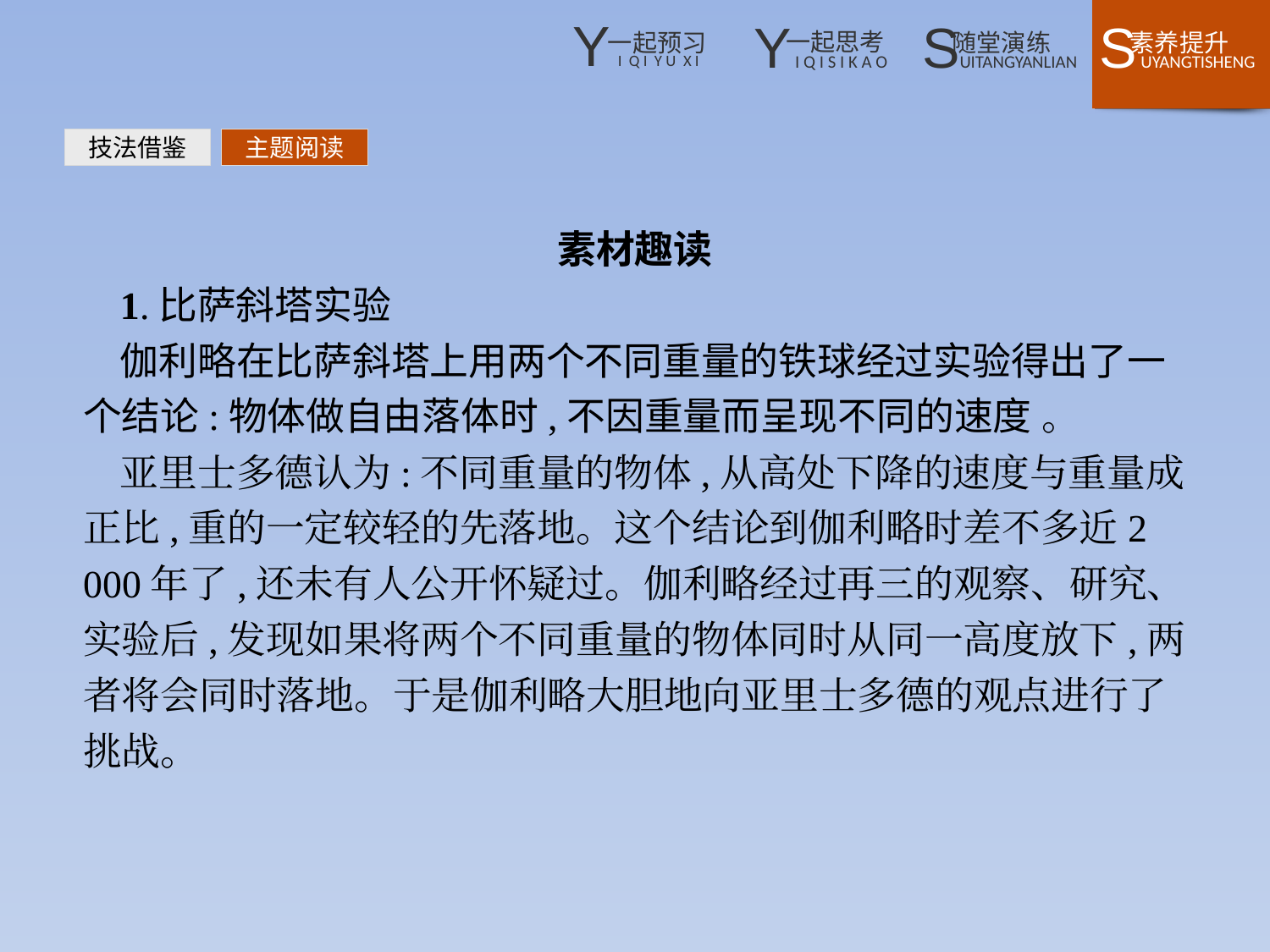

技法借鉴
主题阅读
素材趣读
1.比萨斜塔实验
伽利略在比萨斜塔上用两个不同重量的铁球经过实验得出了一个结论:物体做自由落体时,不因重量而呈现不同的速度 。
亚里士多德认为:不同重量的物体,从高处下降的速度与重量成正比,重的一定较轻的先落地。这个结论到伽利略时差不多近2 000年了,还未有人公开怀疑过。伽利略经过再三的观察、研究、实验后,发现如果将两个不同重量的物体同时从同一高度放下,两者将会同时落地。于是伽利略大胆地向亚里士多德的观点进行了挑战。